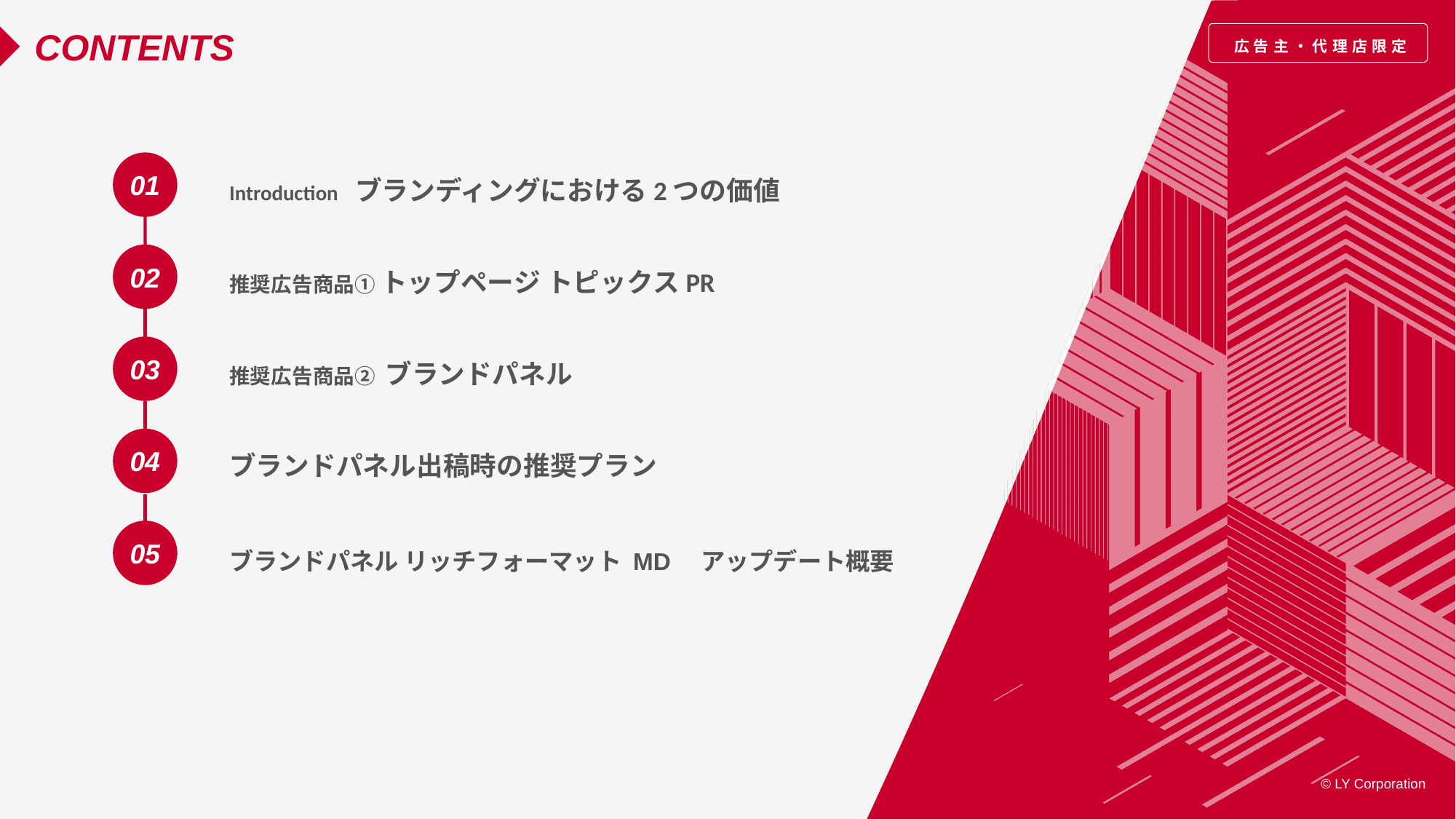

Introduction  ブランディングにおける2つの価値
推奨広告商品① トップページ トピックスPR
推奨広告商品②  ブランドパネル
ブランドパネル出稿時の推奨プラン
ブランドパネル リッチフォーマット MD　アップデート概要